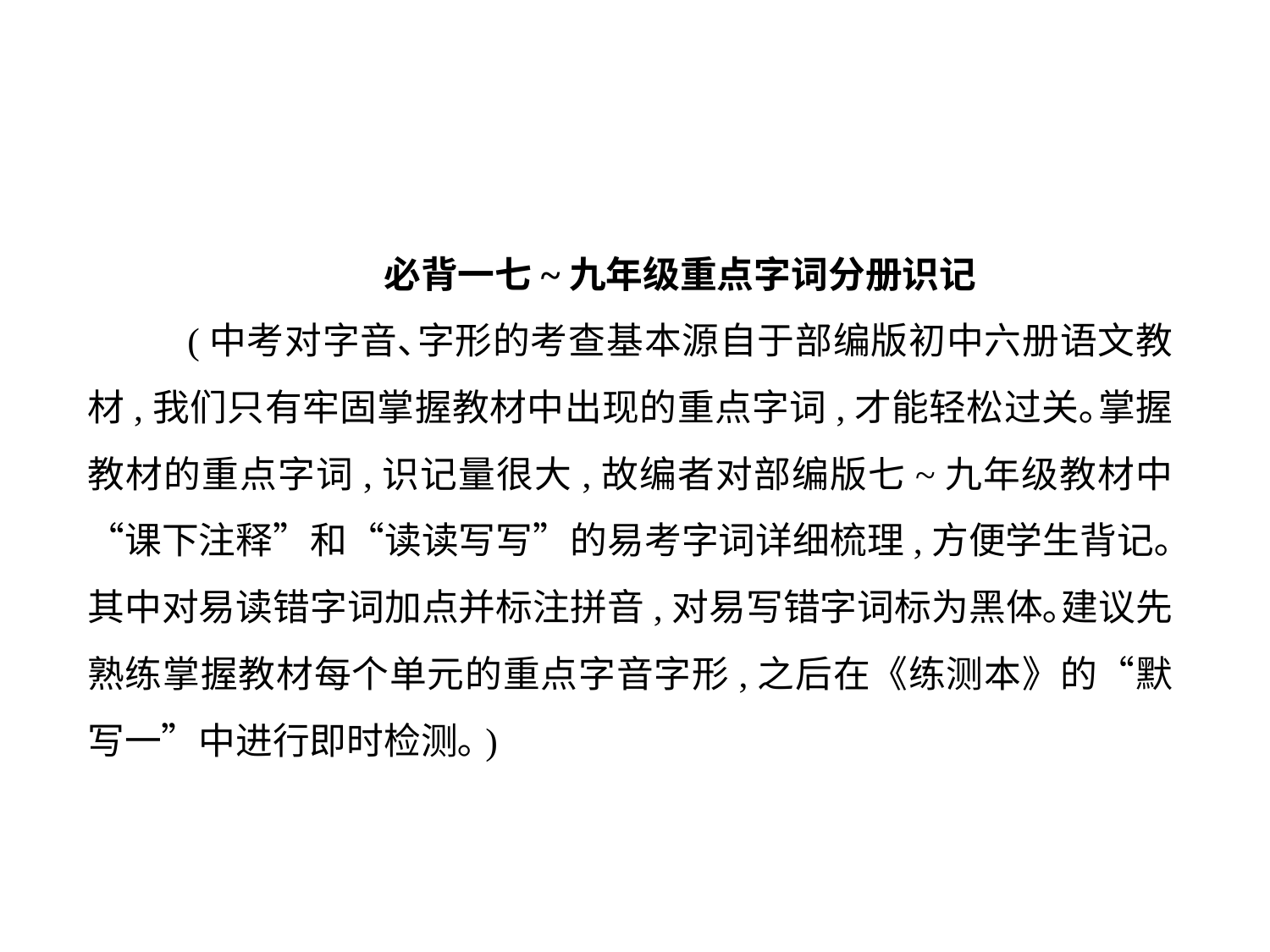

必背一七~九年级重点字词分册识记
(中考对字音､字形的考查基本源自于部编版初中六册语文教材,我们只有牢固掌握教材中出现的重点字词,才能轻松过关｡掌握教材的重点字词,识记量很大,故编者对部编版七~九年级教材中“课下注释”和“读读写写”的易考字词详细梳理,方便学生背记｡其中对易读错字词加点并标注拼音,对易写错字词标为黑体｡建议先熟练掌握教材每个单元的重点字音字形,之后在《练测本》的“默写一”中进行即时检测｡)